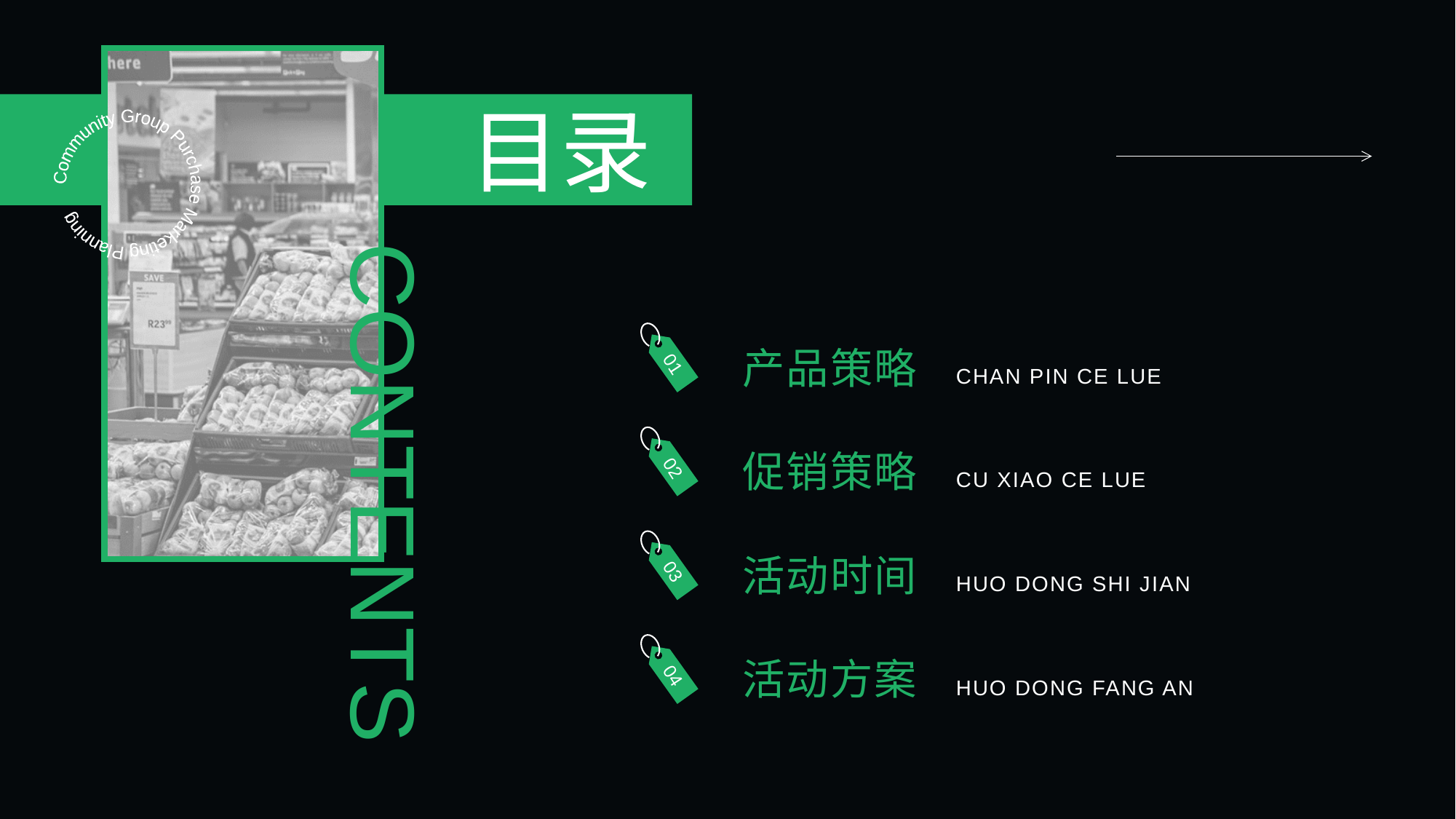

目录

Community Group Purchase Marketing Planning
CONTENTS

01
产品策略
CHAN PIN CE LUE

02
促销策略
CU XIAO CE LUE

03
活动时间
HUO DONG SHI JIAN

04
活动方案
HUO DONG FANG AN